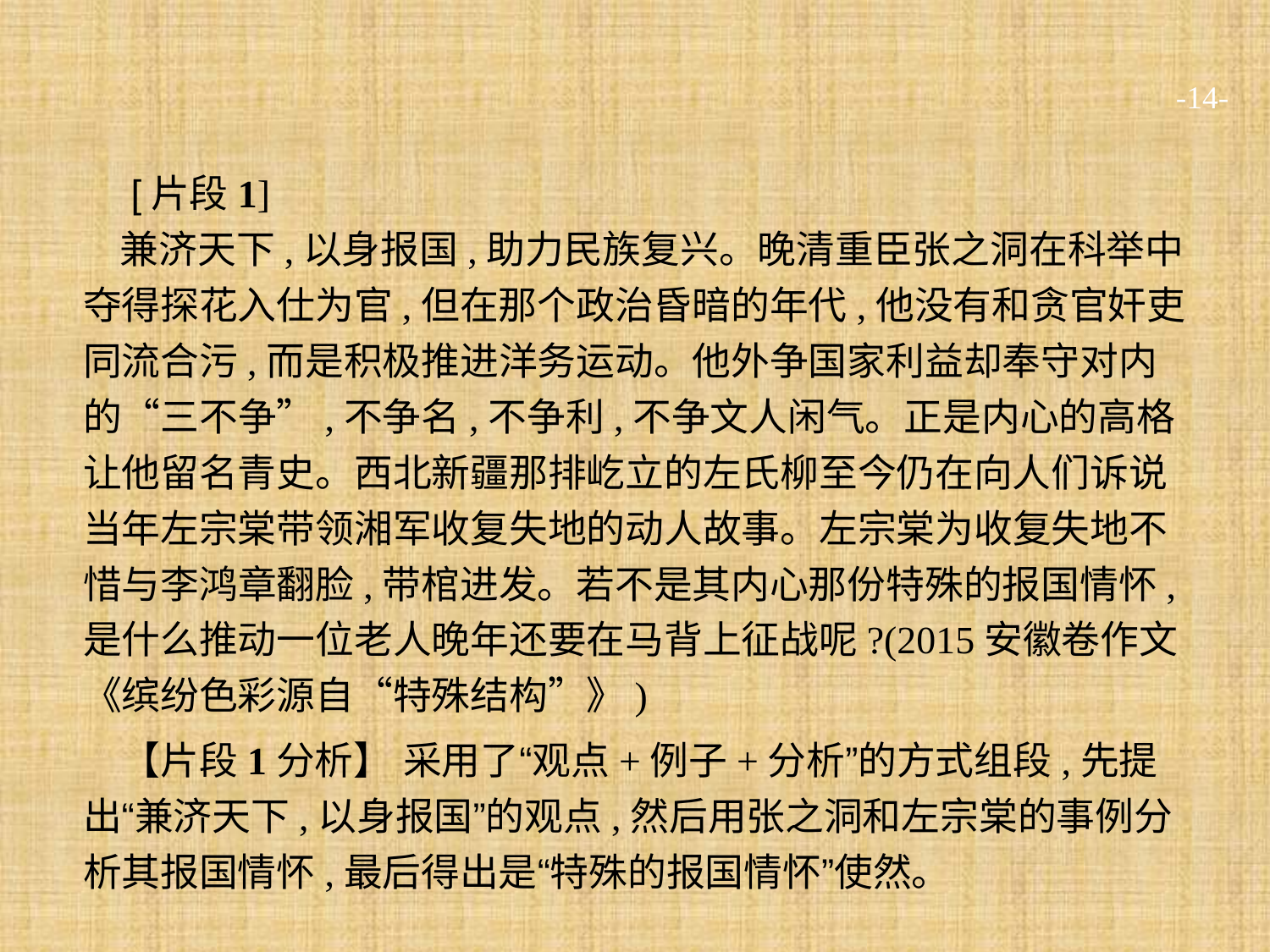

-14-
 [片段1]
兼济天下,以身报国,助力民族复兴。晚清重臣张之洞在科举中夺得探花入仕为官,但在那个政治昏暗的年代,他没有和贪官奸吏同流合污,而是积极推进洋务运动。他外争国家利益却奉守对内的“三不争”,不争名,不争利,不争文人闲气。正是内心的高格让他留名青史。西北新疆那排屹立的左氏柳至今仍在向人们诉说当年左宗棠带领湘军收复失地的动人故事。左宗棠为收复失地不惜与李鸿章翻脸,带棺进发。若不是其内心那份特殊的报国情怀,是什么推动一位老人晚年还要在马背上征战呢?(2015安徽卷作文《缤纷色彩源自“特殊结构”》)
【片段1分析】 采用了“观点+例子+分析”的方式组段,先提出“兼济天下,以身报国”的观点,然后用张之洞和左宗棠的事例分析其报国情怀,最后得出是“特殊的报国情怀”使然。